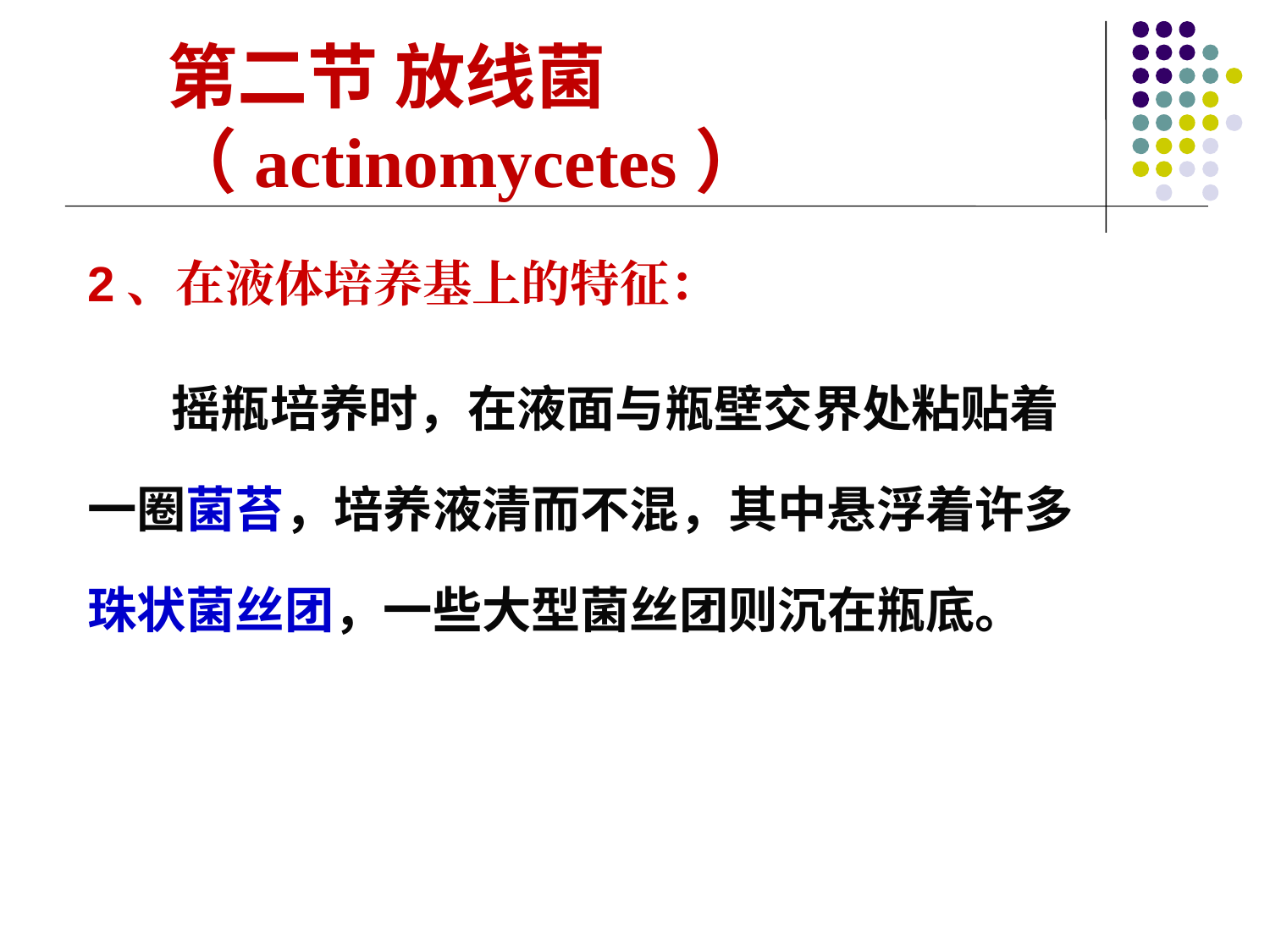

第二节 放线菌（actinomycetes）
2、在液体培养基上的特征：
       摇瓶培养时，在液面与瓶壁交界处粘贴着一圈菌苔，培养液清而不混，其中悬浮着许多珠状菌丝团，一些大型菌丝团则沉在瓶底。